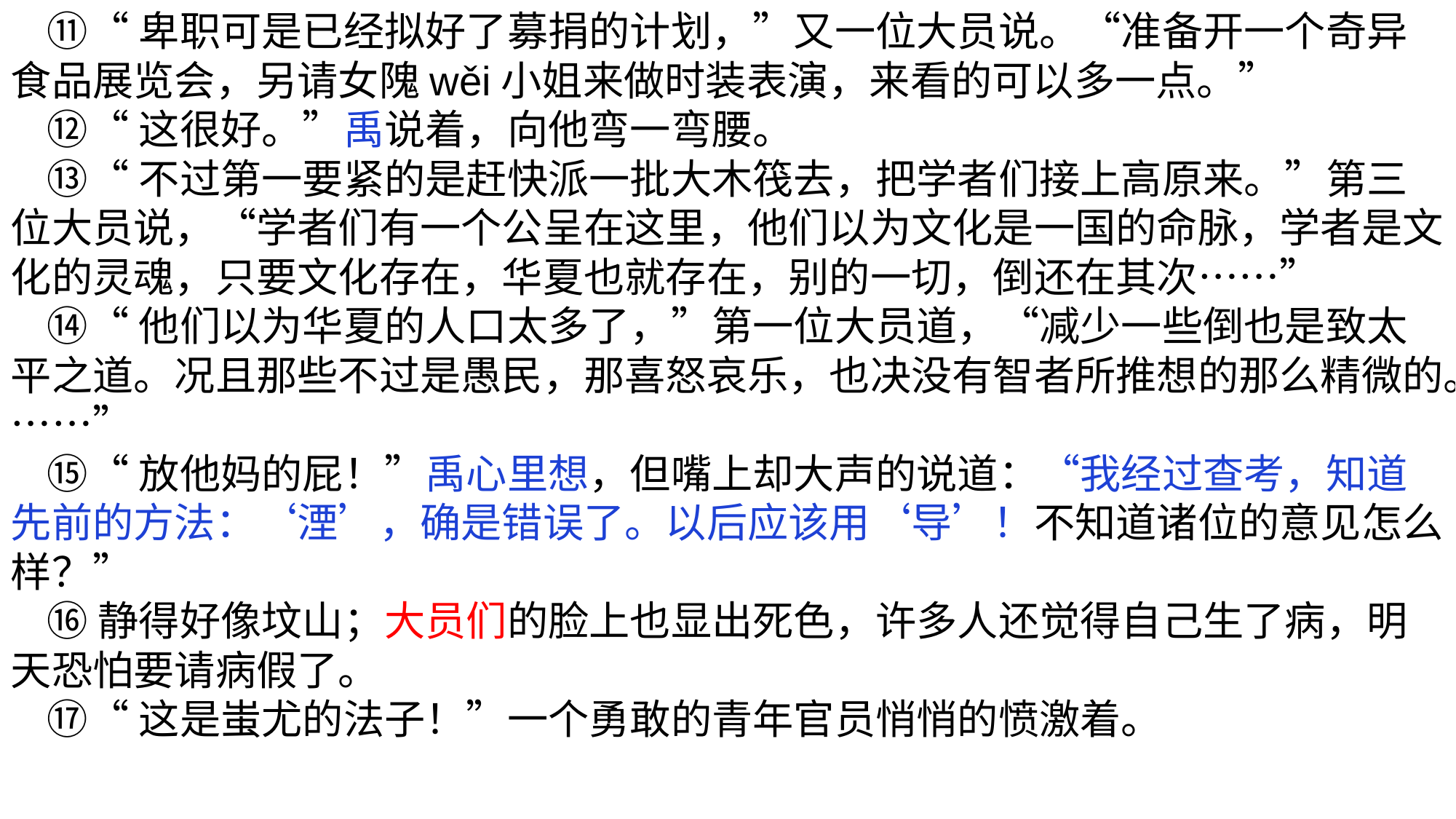

⑪“卑职可是已经拟好了募捐的计划，”又一位大员说。“准备开一个奇异食品展览会，另请女隗wěi小姐来做时装表演，来看的可以多一点。”
    ⑫“这很好。”禹说着，向他弯一弯腰。
    ⑬“不过第一要紧的是赶快派一批大木筏去，把学者们接上高原来。”第三位大员说，“学者们有一个公呈在这里，他们以为文化是一国的命脉，学者是文化的灵魂，只要文化存在，华夏也就存在，别的一切，倒还在其次……”
    ⑭“他们以为华夏的人口太多了，”第一位大员道，“减少一些倒也是致太平之道。况且那些不过是愚民，那喜怒哀乐，也决没有智者所推想的那么精微的。……”
    ⑮“放他妈的屁！”禹心里想，但嘴上却大声的说道：“我经过查考，知道先前的方法：‘湮’，确是错误了。以后应该用‘导’！不知道诸位的意见怎么样？”
    ⑯静得好像坟山；大员们的脸上也显出死色，许多人还觉得自己生了病，明天恐怕要请病假了。
    ⑰“这是蚩尤的法子！”一个勇敢的青年官员悄悄的愤激着。